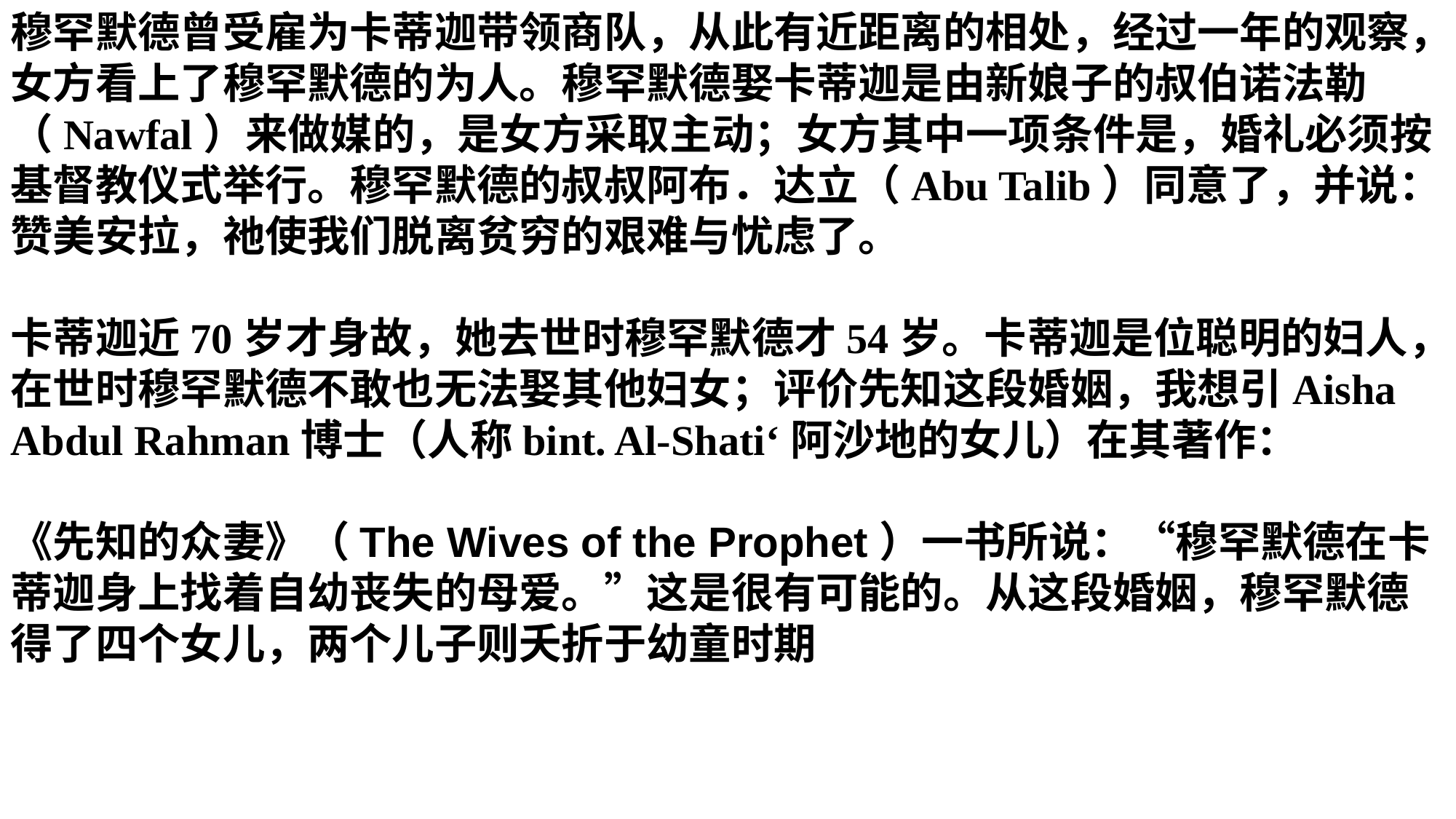

穆罕默德曾受雇为卡蒂迦带领商队，从此有近距离的相处，经过一年的观察，女方看上了穆罕默德的为人。穆罕默德娶卡蒂迦是由新娘子的叔伯诺法勒（Nawfal）来做媒的，是女方采取主动；女方其中一项条件是，婚礼必须按基督教仪式举行。穆罕默德的叔叔阿布．达立（Abu Talib）同意了，并说：赞美安拉，祂使我们脱离贫穷的艰难与忧虑了。

卡蒂迦近70岁才身故，她去世时穆罕默德才54岁。卡蒂迦是位聪明的妇人，在世时穆罕默德不敢也无法娶其他妇女；评价先知这段婚姻，我想引Aisha Abdul Rahman博士（人称bint. Al-Shati‘阿沙地的女儿）在其著作：

《先知的众妻》（The Wives of the Prophet）一书所说：“穆罕默德在卡蒂迦身上找着自幼丧失的母爱。”这是很有可能的。从这段婚姻，穆罕默德得了四个女儿，两个儿子则夭折于幼童时期